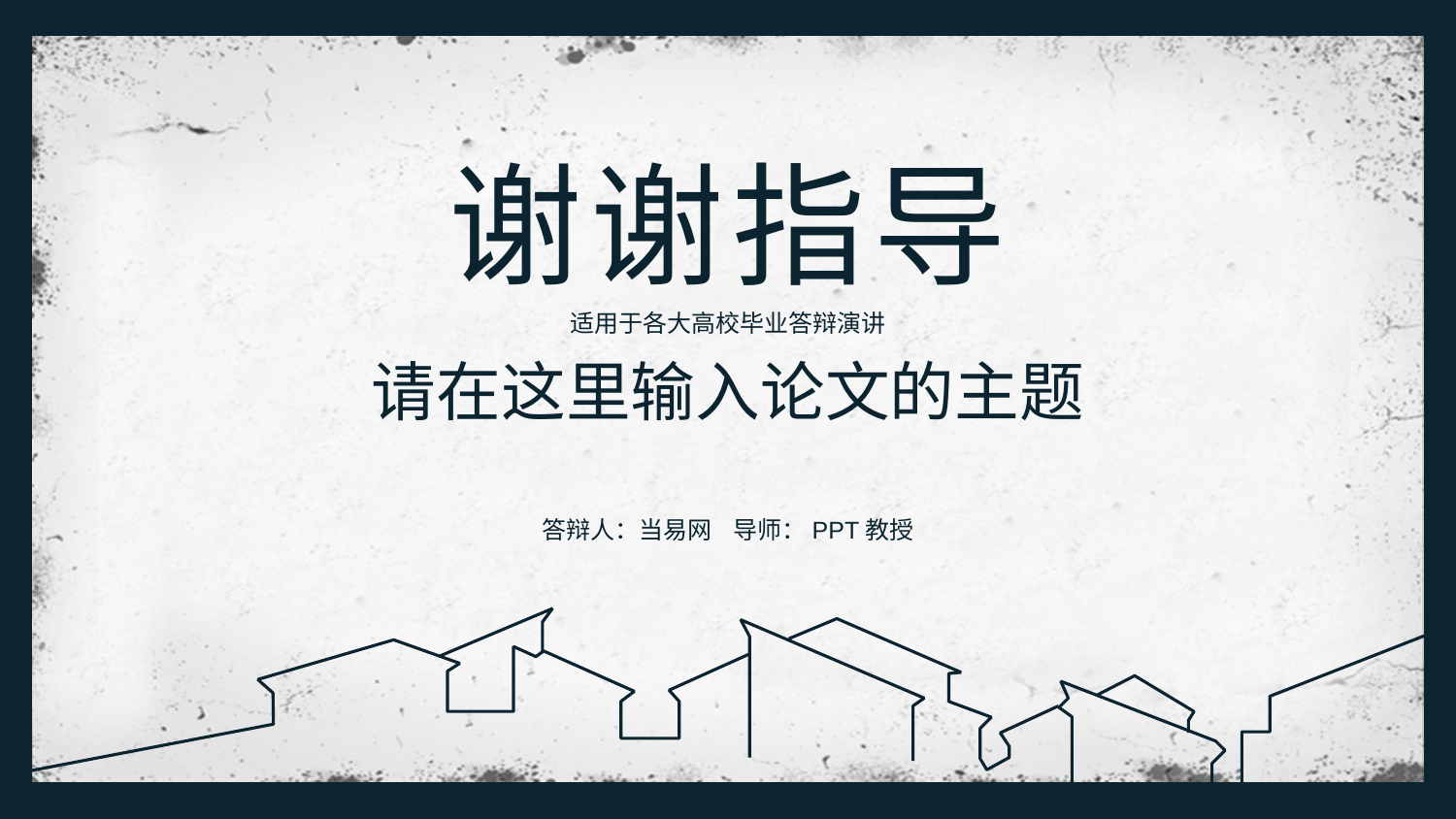

谢
谢
指
导
适用于各大高校毕业答辩演讲
请在这里输入论文的主题
答辩人：当易网    导师：PPT教授